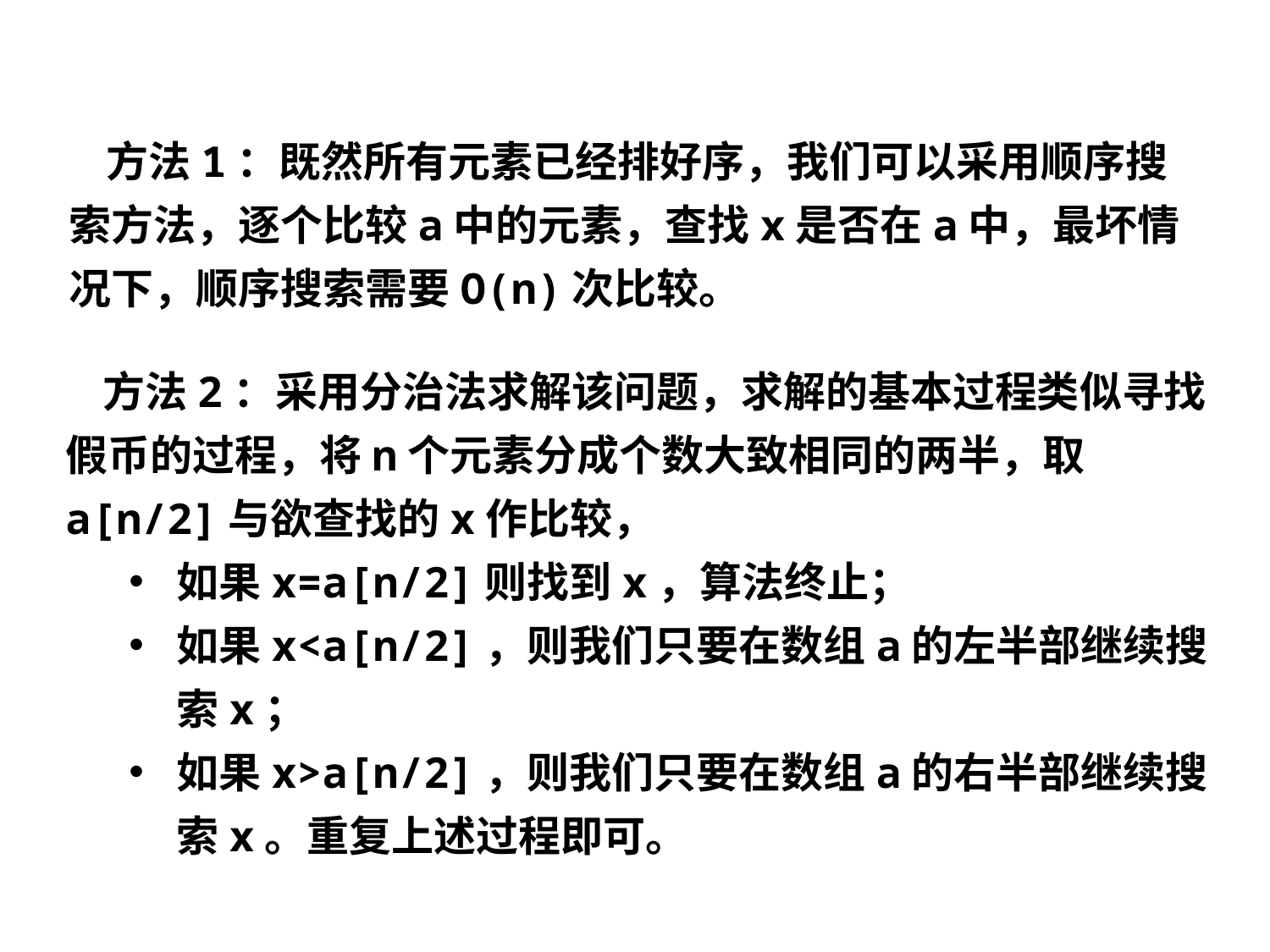

方法1：既然所有元素已经排好序，我们可以采用顺序搜索方法，逐个比较a中的元素，查找x是否在a中，最坏情况下，顺序搜索需要O(n)次比较。
方法2：采用分治法求解该问题，求解的基本过程类似寻找假币的过程，将n个元素分成个数大致相同的两半，取a[n/2]与欲查找的x作比较，
如果x=a[n/2]则找到x，算法终止；
如果x<a[n/2]，则我们只要在数组a的左半部继续搜索x；
如果x>a[n/2]，则我们只要在数组a的右半部继续搜索x。重复上述过程即可。